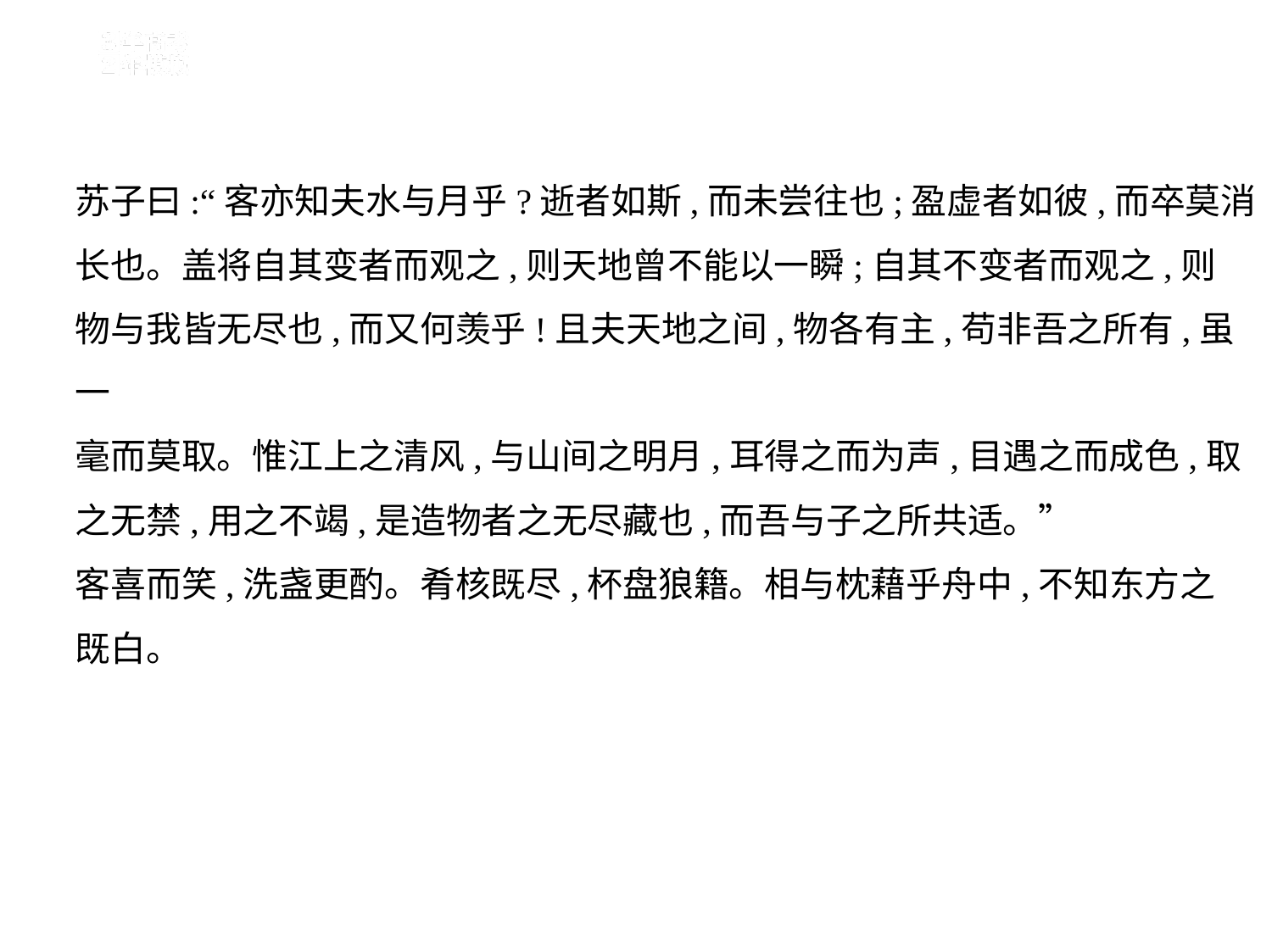

苏子曰:“客亦知夫水与月乎?逝者如斯,而未尝往也;盈虚者如彼,而卒莫消
长也。盖将自其变者而观之,则天地曾不能以一瞬;自其不变者而观之,则
物与我皆无尽也,而又何羡乎!且夫天地之间,物各有主,苟非吾之所有,虽一
毫而莫取。惟江上之清风,与山间之明月,耳得之而为声,目遇之而成色,取
之无禁,用之不竭,是造物者之无尽藏也,而吾与子之所共适。”
客喜而笑,洗盏更酌。肴核既尽,杯盘狼籍。相与枕藉乎舟中,不知东方之
既白。